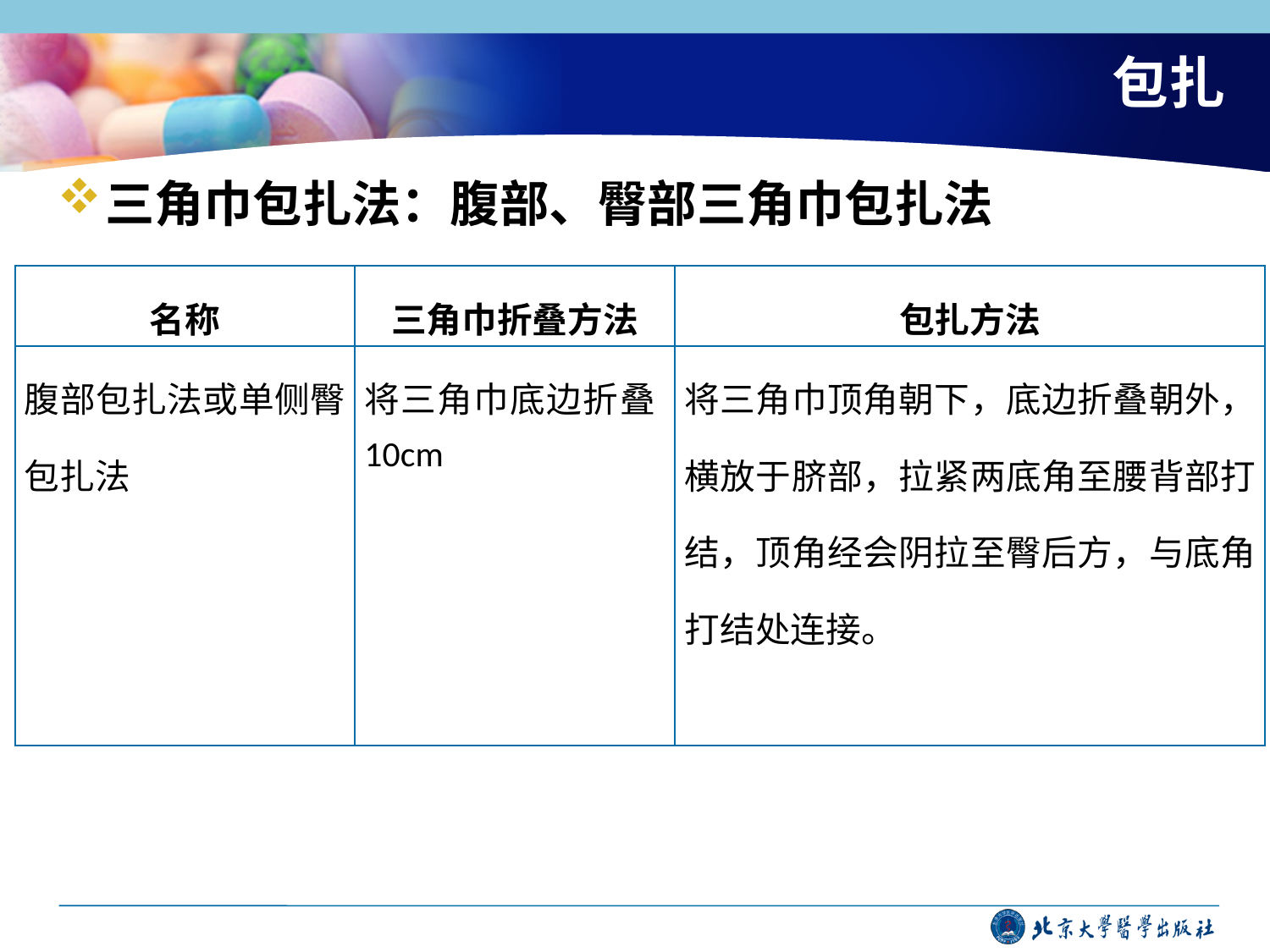

# 包扎
三角巾包扎法：腹部、臀部三角巾包扎法
| 名称 | 三角巾折叠方法 | 包扎方法 |
| --- | --- | --- |
| 腹部包扎法或单侧臀包扎法 | 将三角巾底边折叠10cm | 将三角巾顶角朝下，底边折叠朝外，横放于脐部，拉紧两底角至腰背部打结，顶角经会阴拉至臀后方，与底角打结处连接。 |